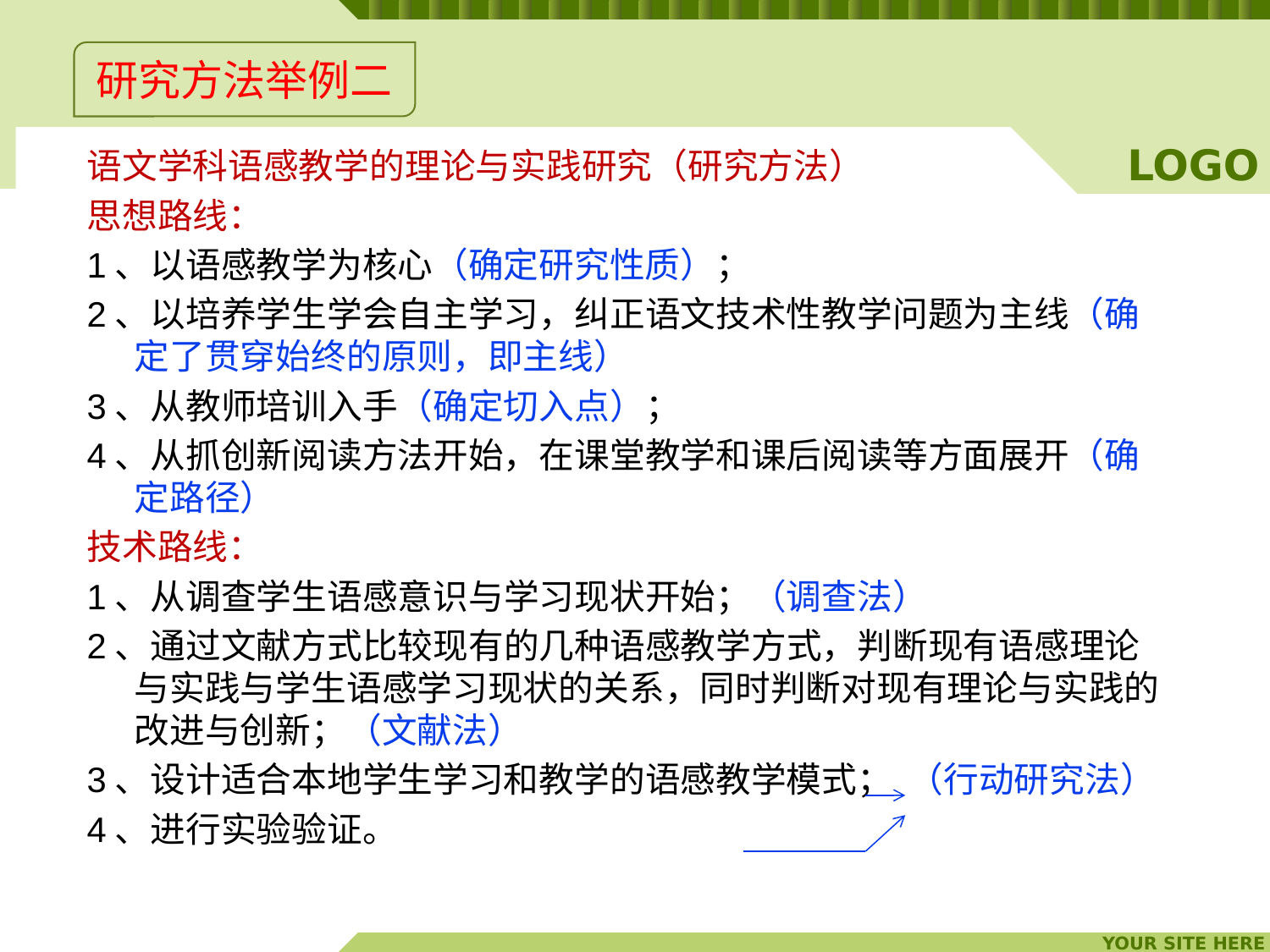

研究方法举例二

语文学科语感教学的理论与实践研究（研究方法）
思想路线：
1、以语感教学为核心（确定研究性质）；
2、以培养学生学会自主学习，纠正语文技术性教学问题为主线（确定了贯穿始终的原则，即主线）
3、从教师培训入手（确定切入点）；
4、从抓创新阅读方法开始，在课堂教学和课后阅读等方面展开（确定路径）
技术路线：
1、从调查学生语感意识与学习现状开始；（调查法）
2、通过文献方式比较现有的几种语感教学方式，判断现有语感理论与实践与学生语感学习现状的关系，同时判断对现有理论与实践的改进与创新；（文献法）
3、设计适合本地学生学习和教学的语感教学模式；  （行动研究法）
4、进行实验验证。